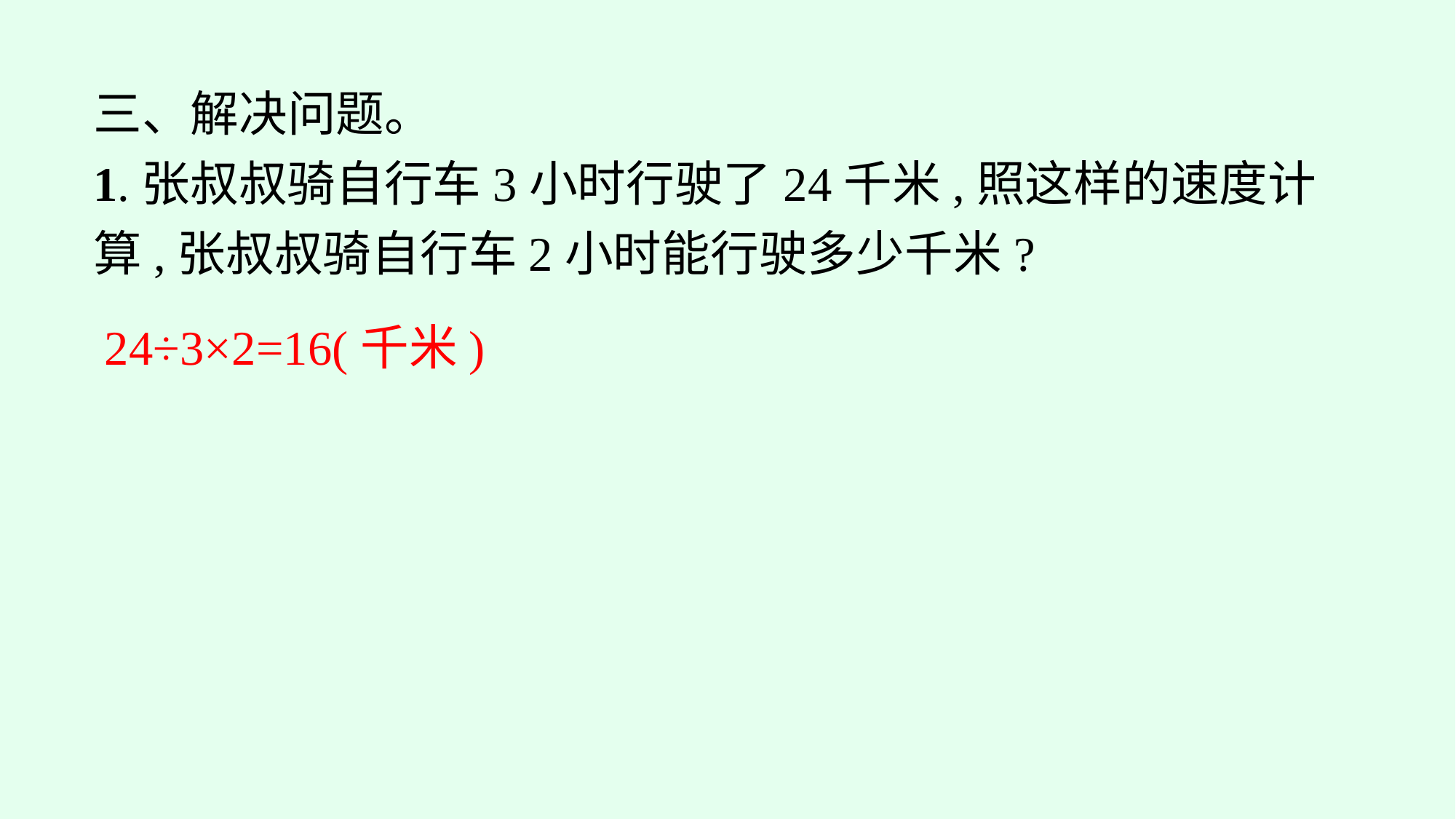

三、解决问题。
1.张叔叔骑自行车3小时行驶了24千米,照这样的速度计算,张叔叔骑自行车2小时能行驶多少千米?
24÷3×2=16(千米)